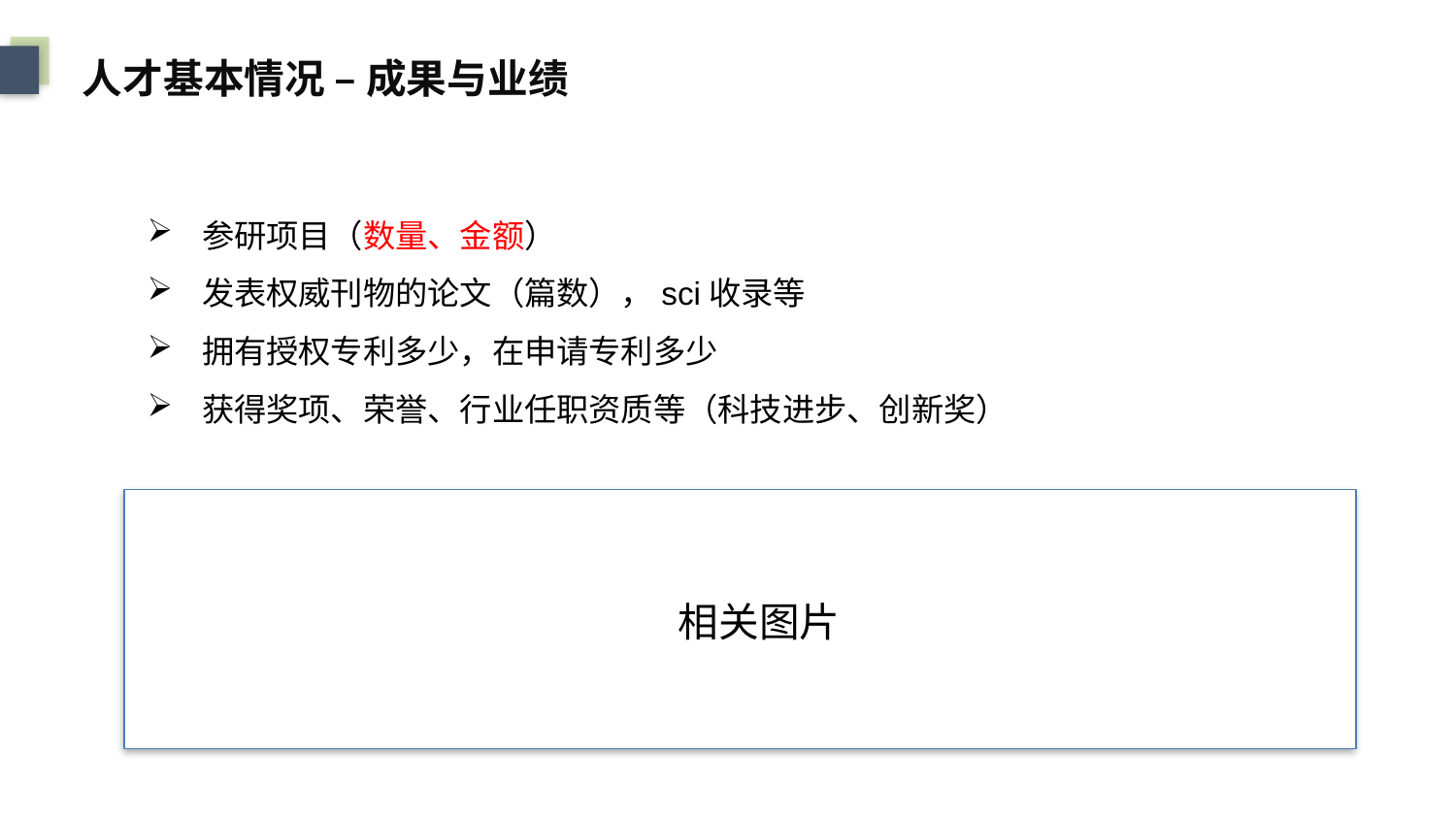

人才基本情况 – 成果与业绩
参研项目（数量、金额）
发表权威刊物的论文（篇数），sci收录等
拥有授权专利多少，在申请专利多少
获得奖项、荣誉、行业任职资质等（科技进步、创新奖）

相关图片